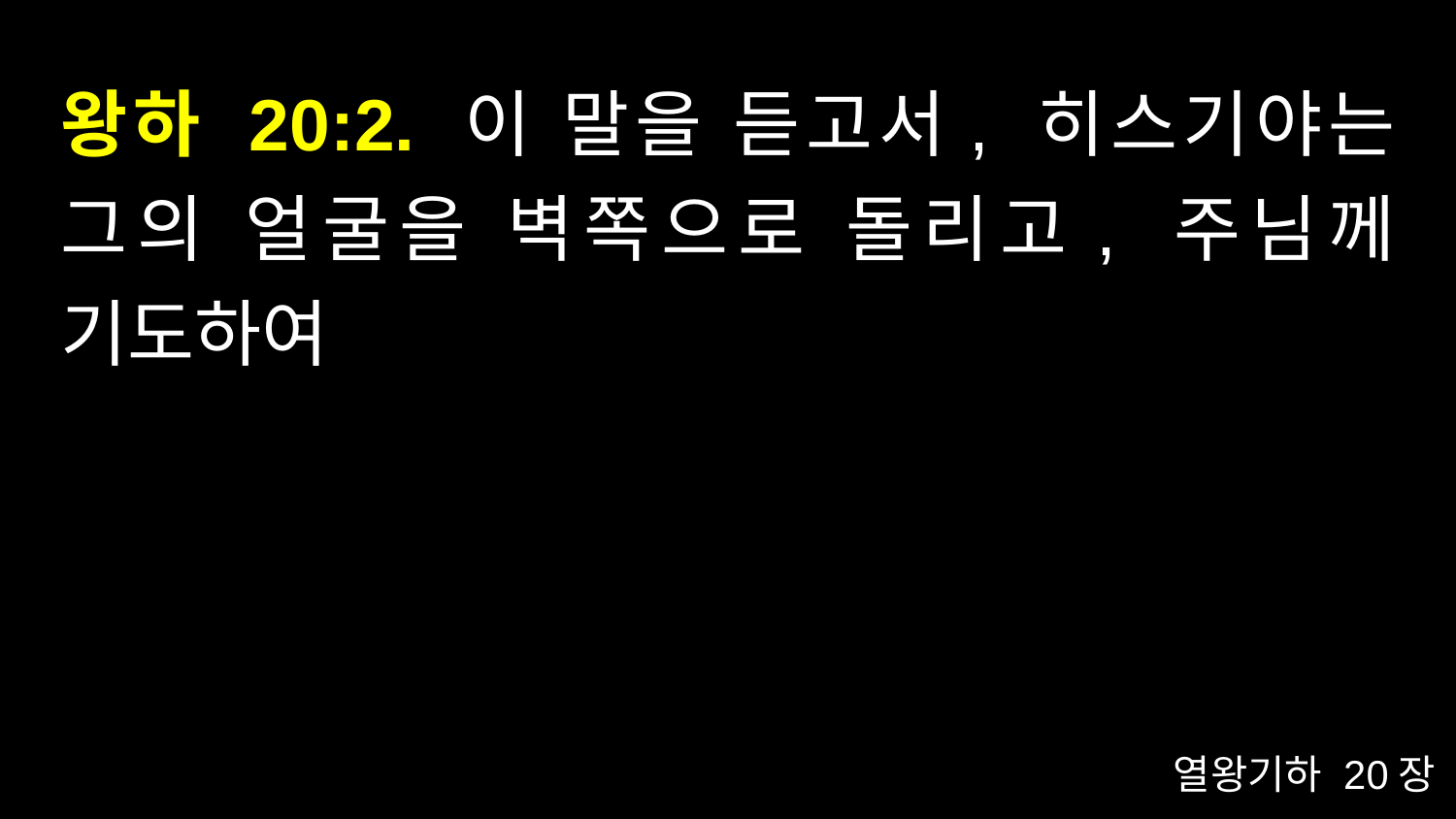

# 왕하 20:2. 이 말을 듣고서, 히스기야는 그의 얼굴을 벽쪽으로 돌리고, 주님께 기도하여
열왕기하 20장